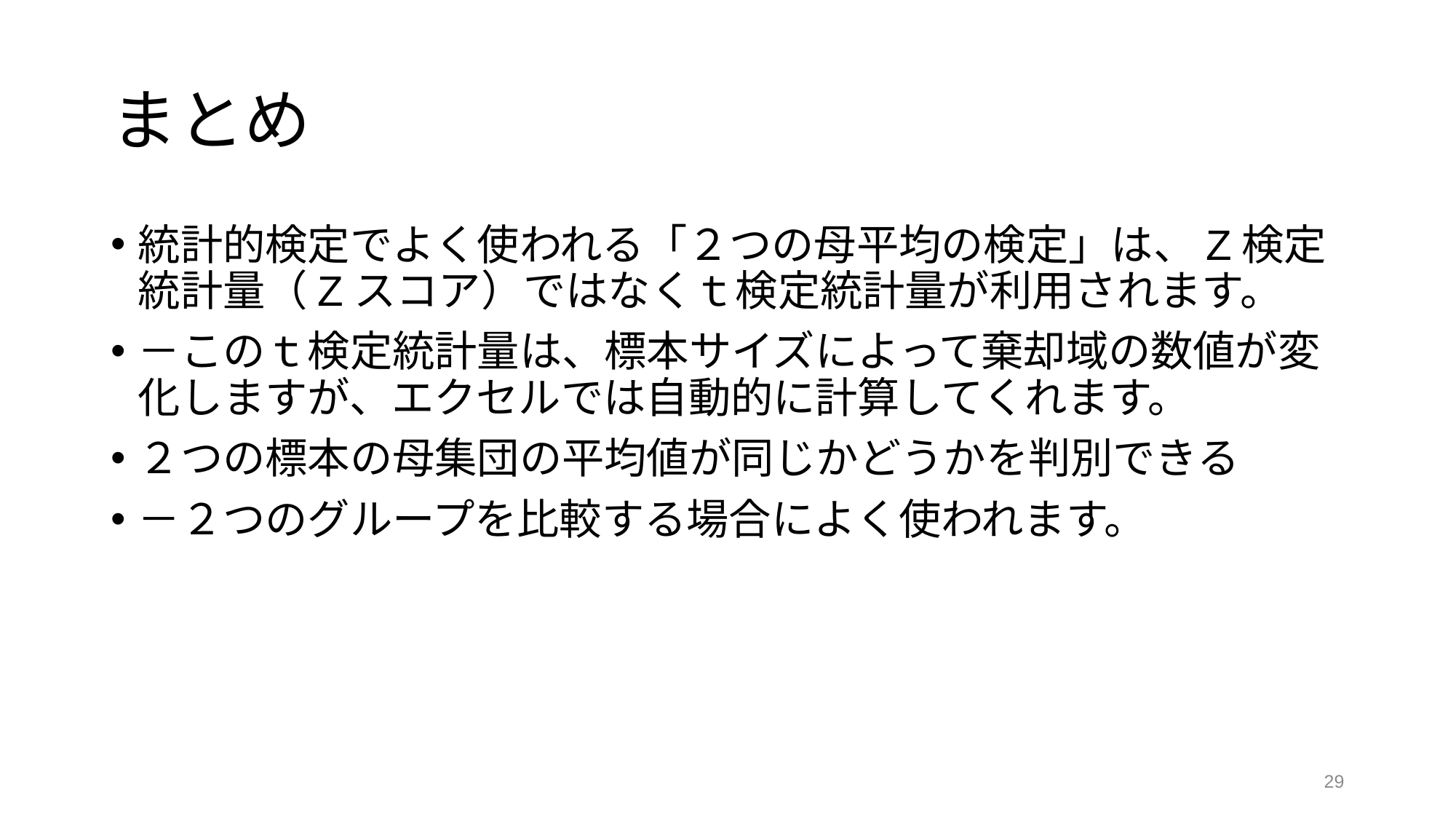

# まとめ
統計的検定でよく使われる「２つの母平均の検定」は、Z検定統計量（Zスコア）ではなくｔ検定統計量が利用されます。
－このｔ検定統計量は、標本サイズによって棄却域の数値が変化しますが、エクセルでは自動的に計算してくれます。
２つの標本の母集団の平均値が同じかどうかを判別できる
－２つのグループを比較する場合によく使われます。
29